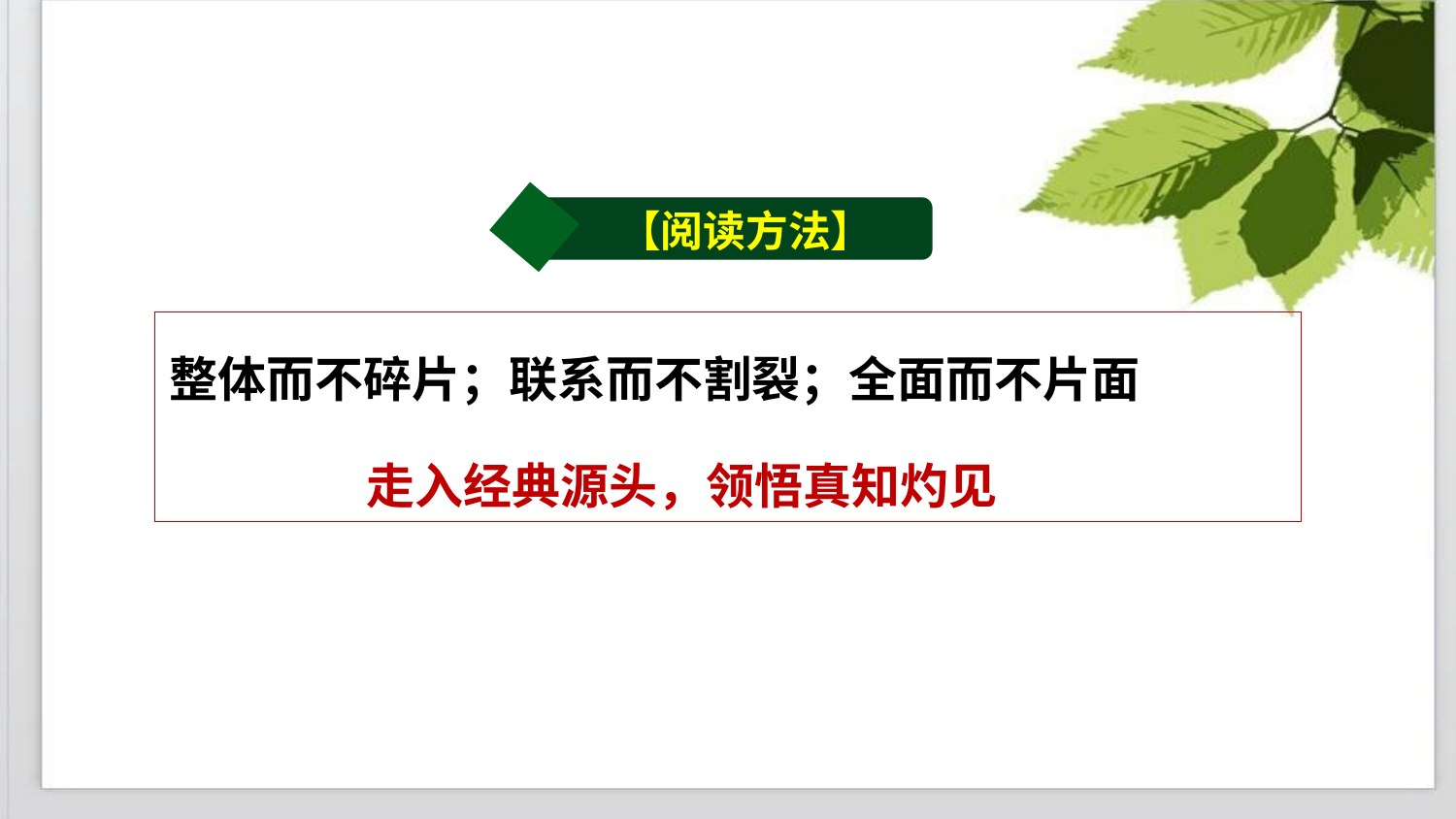

【阅读方法】
整体而不碎片；联系而不割裂；全面而不片面
                 走入经典源头，领悟真知灼见